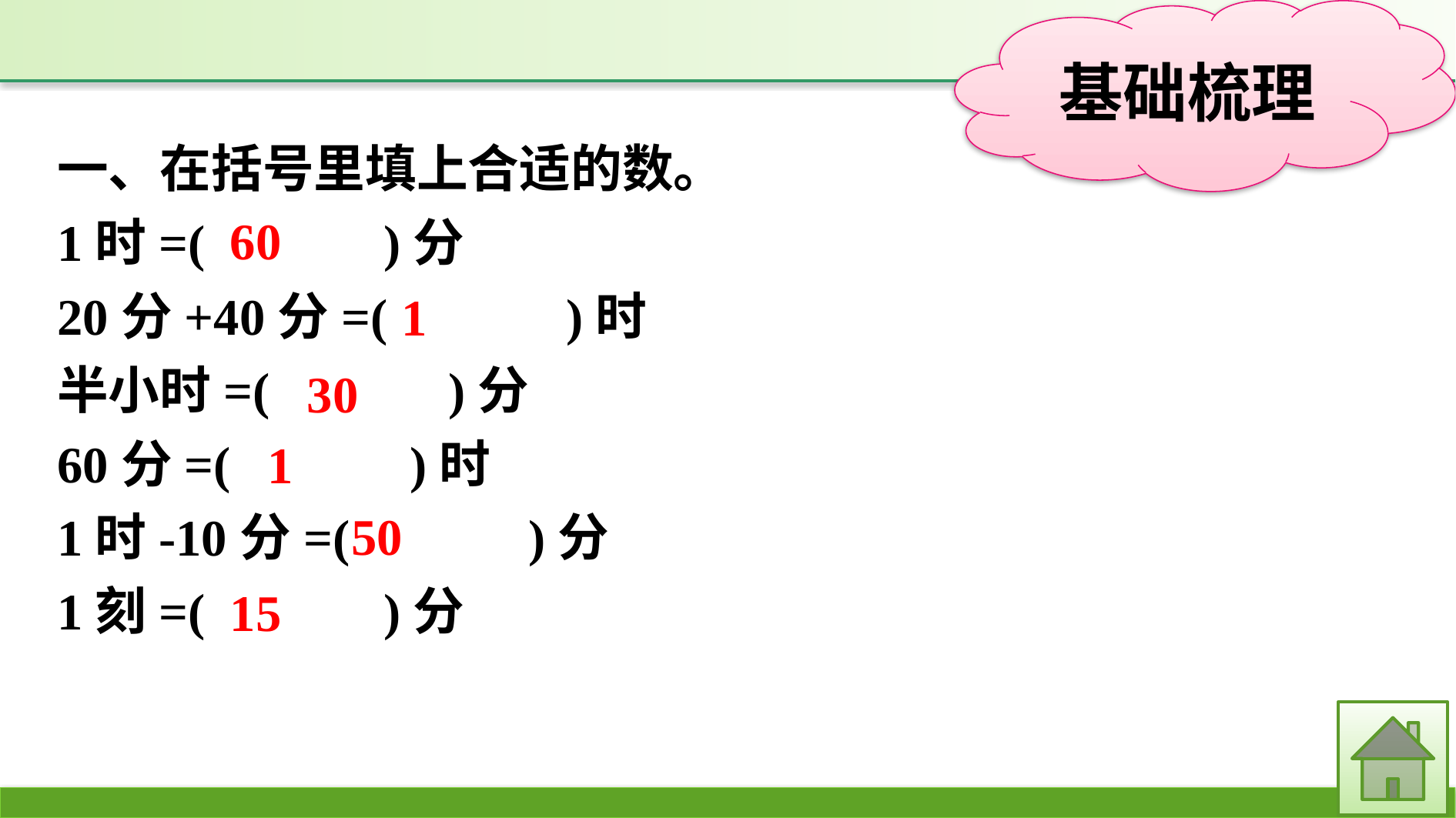

一、在括号里填上合适的数。
1时=(　　　)分
20分+40分=(　　　)时
半小时=(　　　)分
60分=(　　　)时
1时-10分=(　　　)分
1刻=(　　　)分
60
1
30
1
50
15